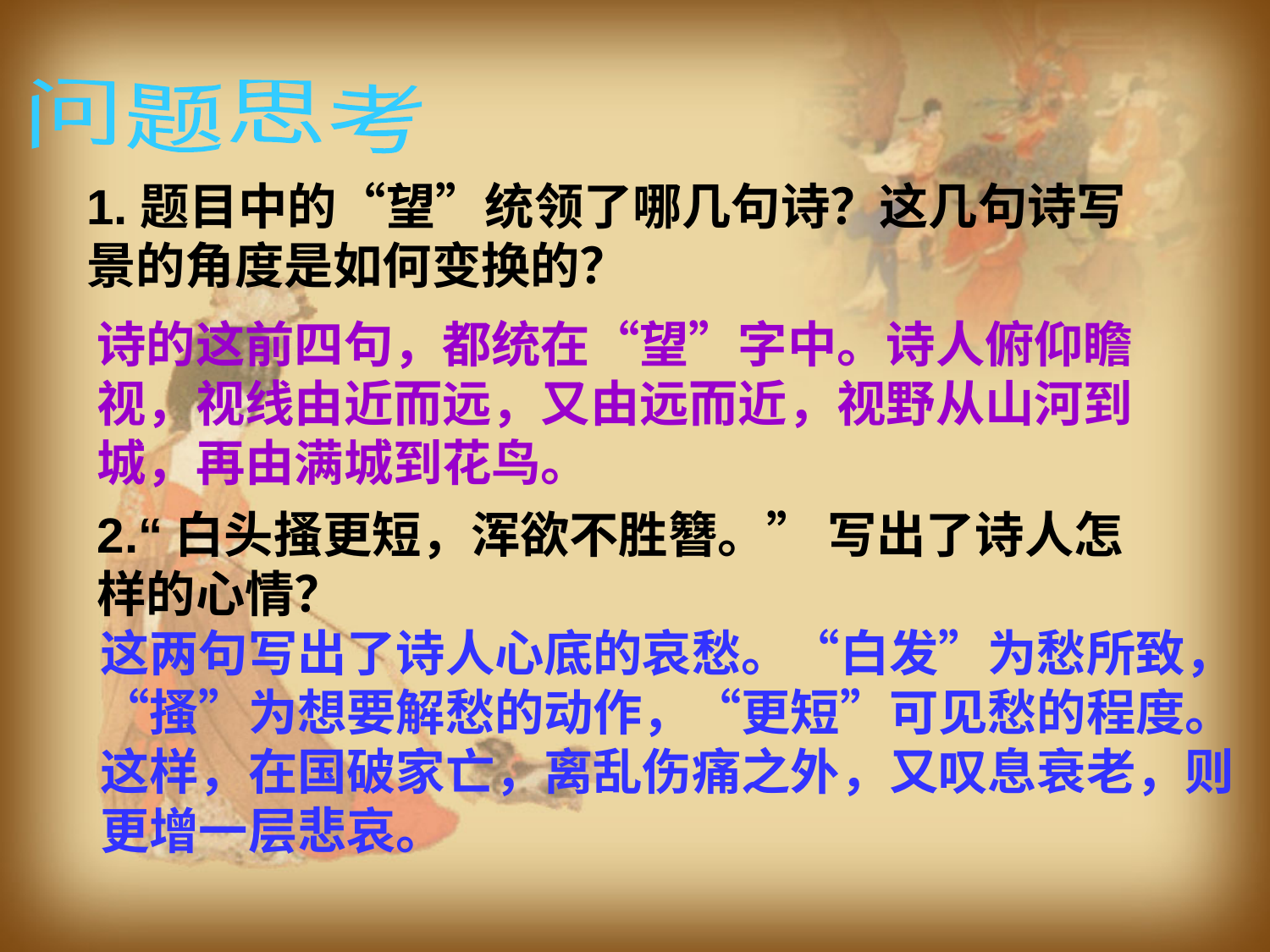

问题思考
1.题目中的“望”统领了哪几句诗？这几句诗写景的角度是如何变换的？
诗的这前四句，都统在“望”字中。诗人俯仰瞻视，视线由近而远，又由远而近，视野从山河到城，再由满城到花鸟。
2.“白头搔更短，浑欲不胜簪。” 写出了诗人怎样的心情？
这两句写出了诗人心底的哀愁。“白发”为愁所致，“搔”为想要解愁的动作，“更短”可见愁的程度。这样，在国破家亡，离乱伤痛之外，又叹息衰老，则更增一层悲哀。